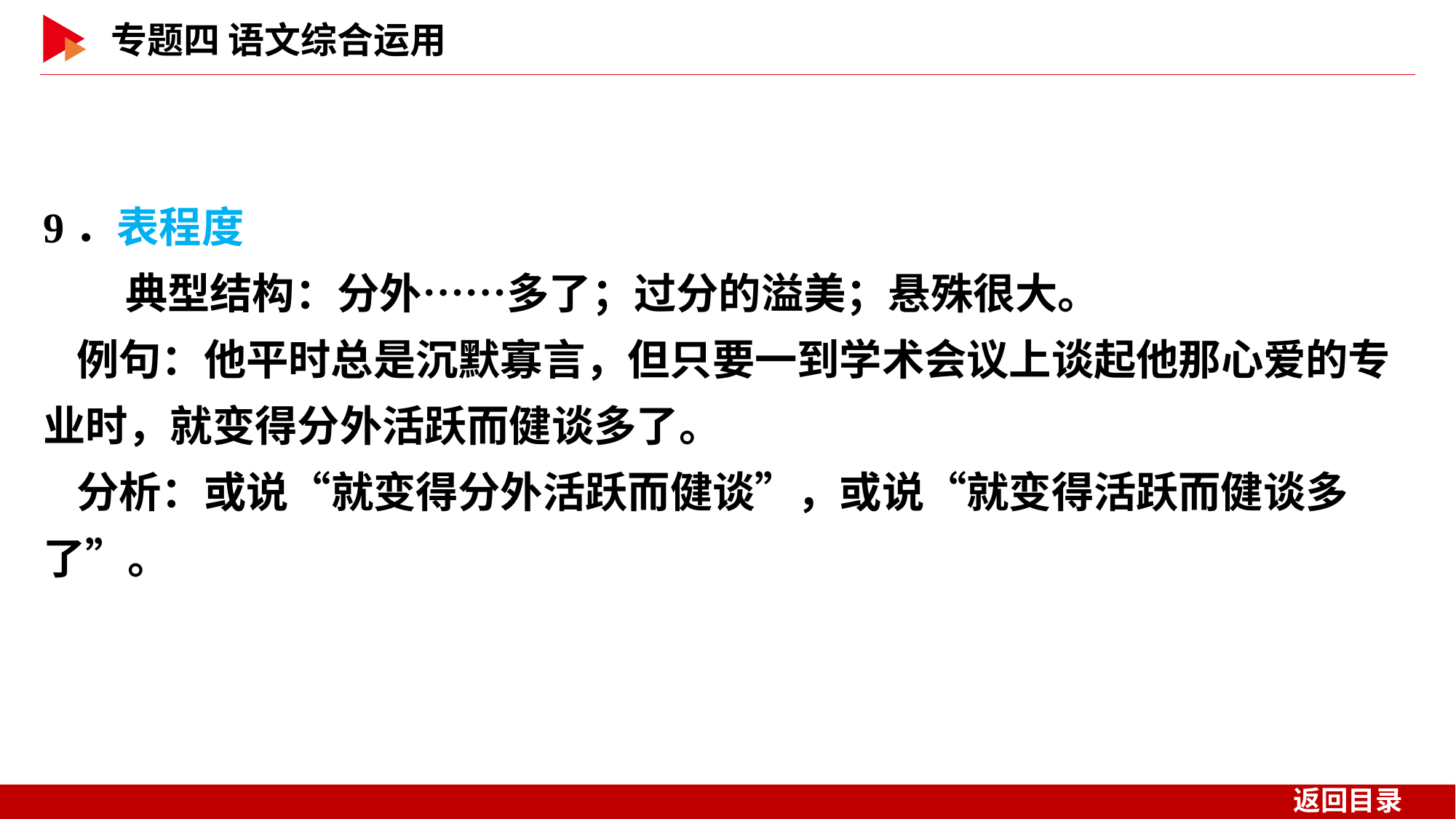

9．表程度
    典型结构：分外……多了；过分的溢美；悬殊很大。
例句：他平时总是沉默寡言，但只要一到学术会议上谈起他那心爱的专业时，就变得分外活跃而健谈多了。
分析：或说“就变得分外活跃而健谈”，或说“就变得活跃而健谈多了”。